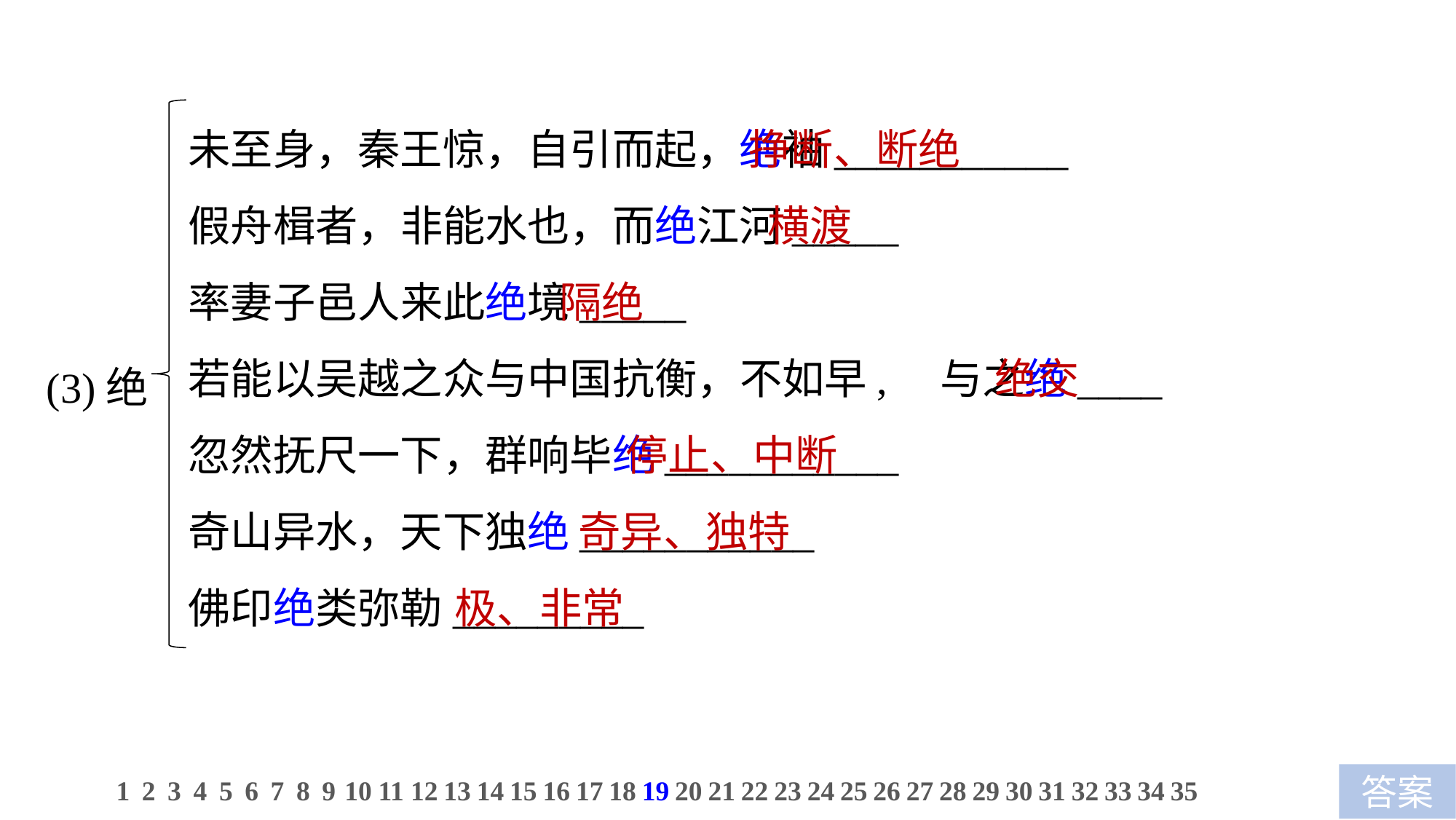

未至身，秦王惊，自引而起，绝袖___________
假舟楫者，非能水也，而绝江河_____
率妻子邑人来此绝境_____
若能以吴越之众与中国抗衡，不如早,　与之绝____
忽然抚尺一下，群响毕绝___________
奇山异水，天下独绝___________
佛印绝类弥勒_________
                              挣断、断绝
                                横渡
          隔绝
                                                        绝交
                 停止、中断
            奇异、独特
极、非常

(3)绝
1
2
3
4
5
6
7
8
9
10
11
12
13
14
15
16
17
18
19
20
21
22
23
24
25
26
27
28
29
30
31
32
33
34
35
答案